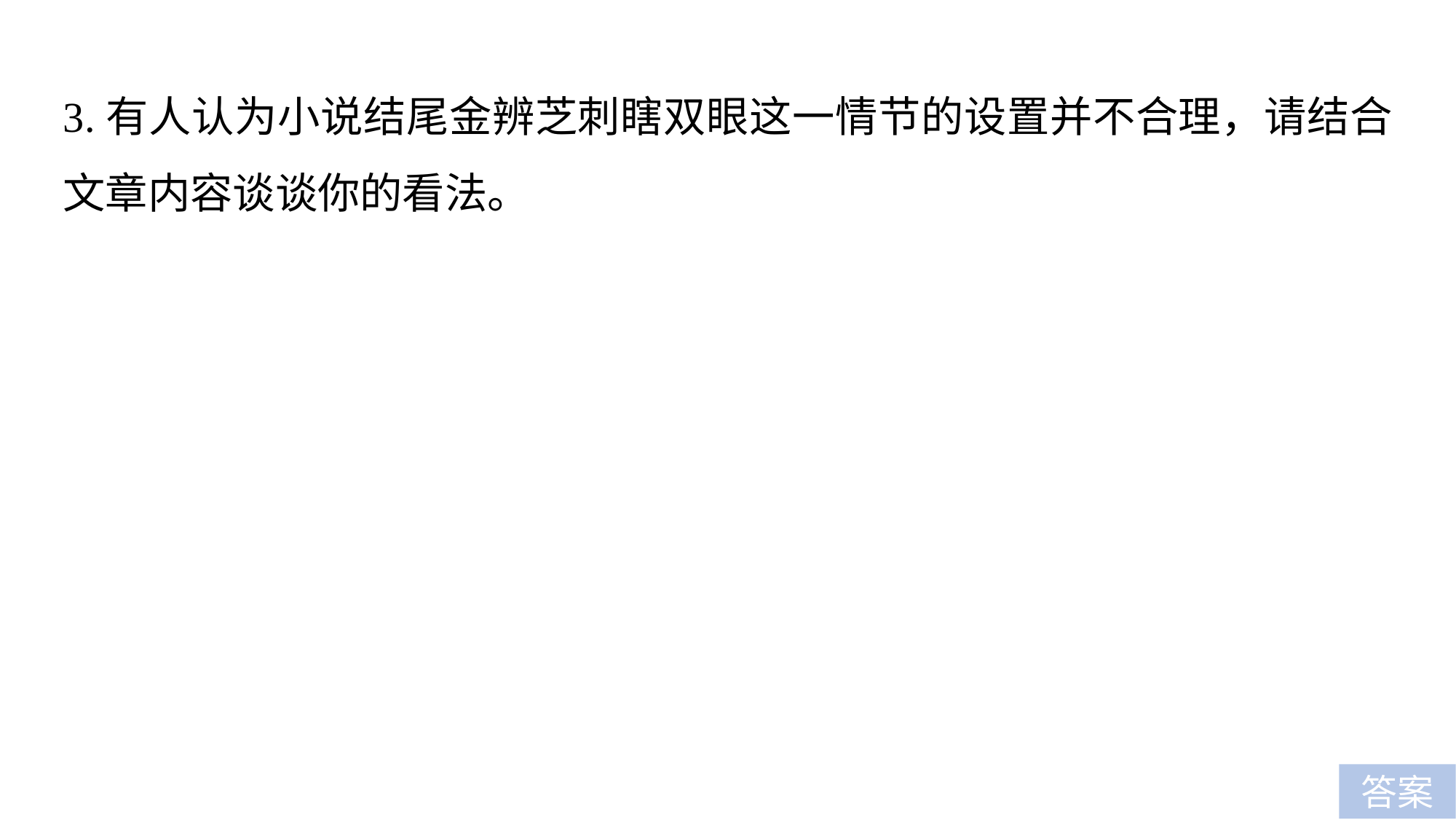

3.有人认为小说结尾金辨芝刺瞎双眼这一情节的设置并不合理，请结合文章内容谈谈你的看法。
答案